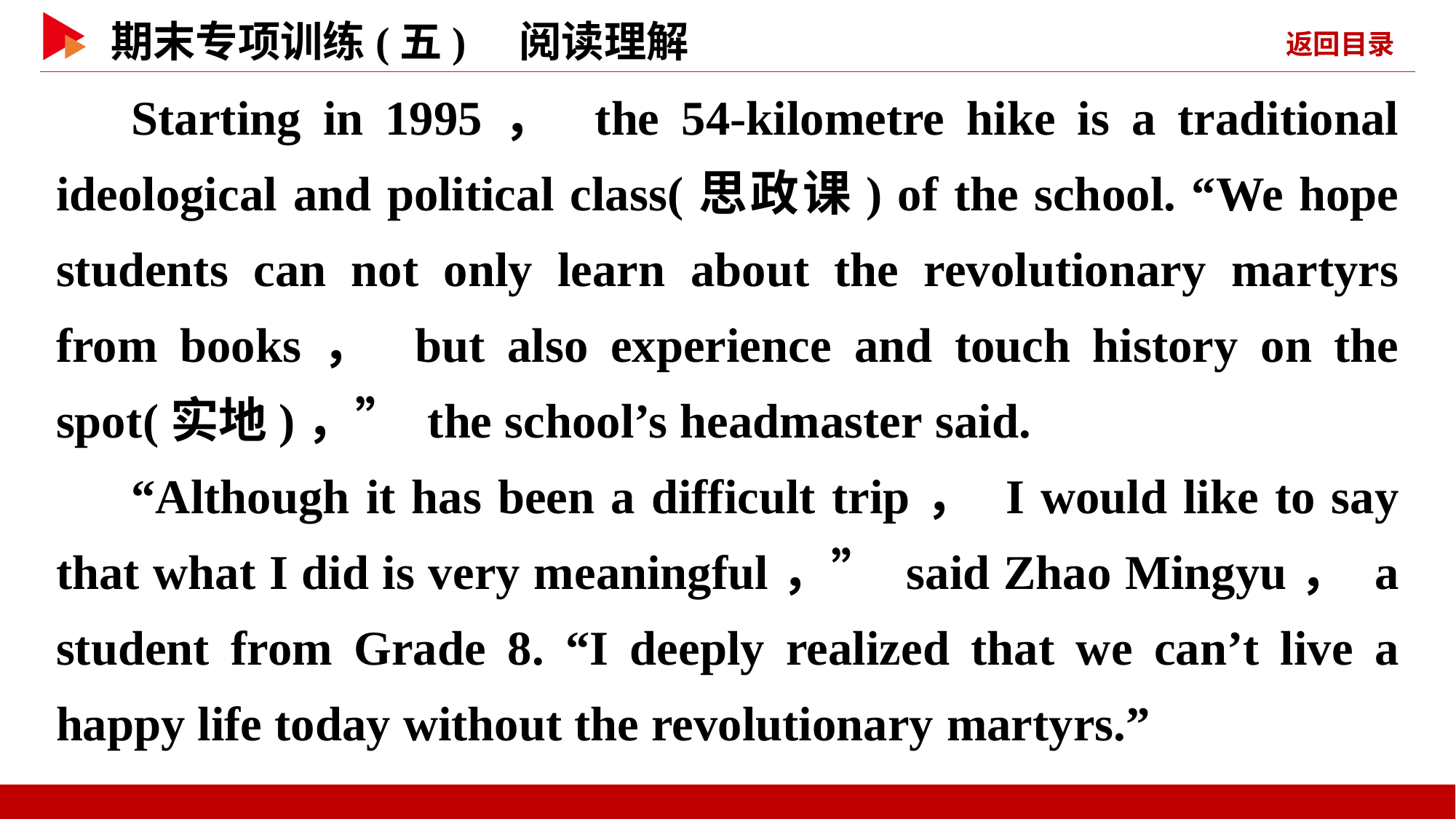

Starting in 1995， the 54-kilometre hike is a traditional ideological and political class(思政课) of the school. “We hope students can not only learn about the revolutionary martyrs from books， but also experience and touch history on the spot(实地)，” the school’s headmaster said.
“Although it has been a difficult trip， I would like to say that what I did is very meaningful，” said Zhao Mingyu， a student from Grade 8. “I deeply realized that we can’t live a happy life today without the revolutionary martyrs.”